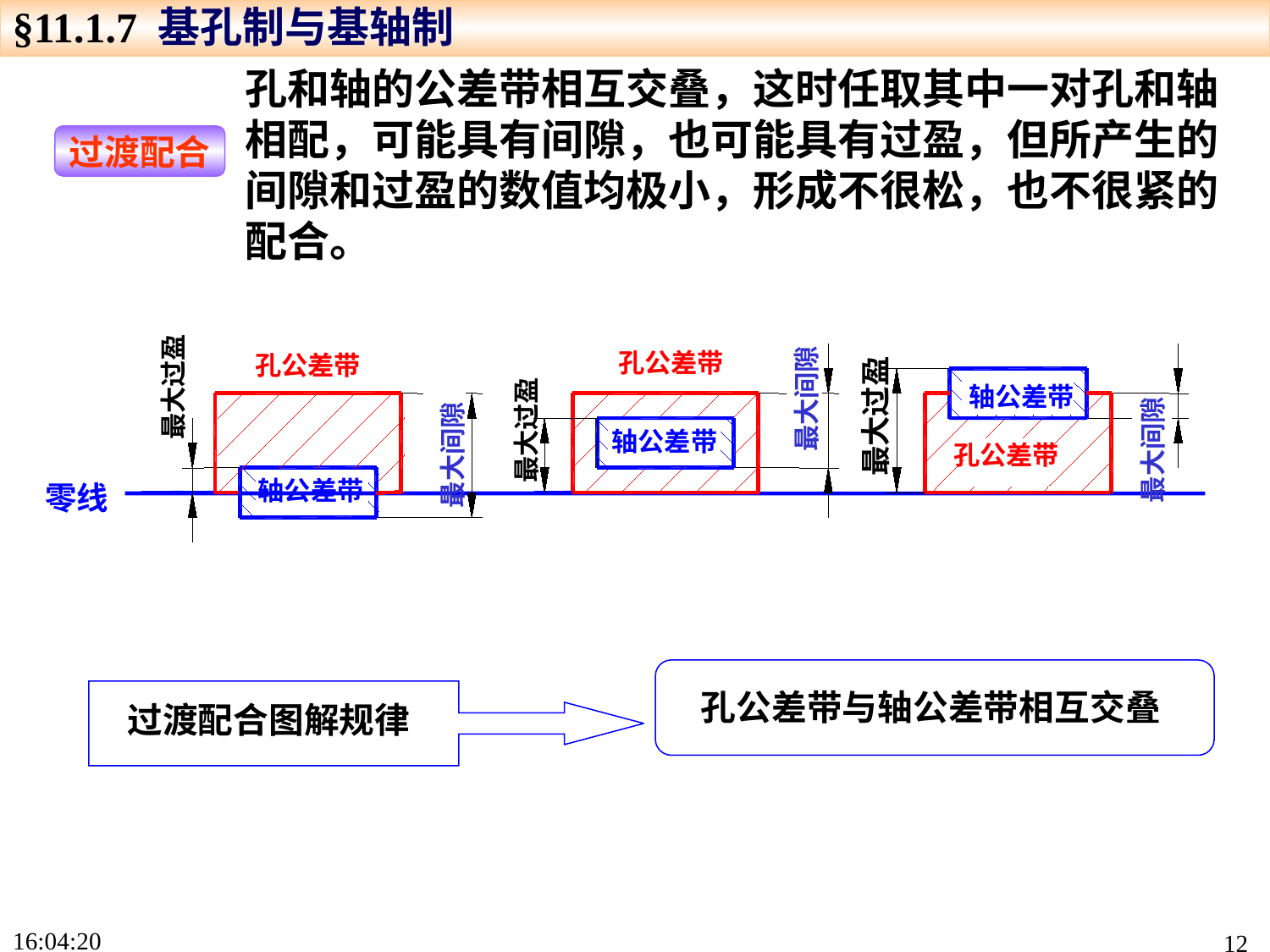

§11.1.7 基孔制与基轴制
孔和轴的公差带相互交叠，这时任取其中一对孔和轴相配，可能具有间隙，也可能具有过盈，但所产生的间隙和过盈的数值均极小，形成不很松，也不很紧的配合。
过渡配合
孔公差带
最大过盈

最大间隙

轴公差带

孔公差带

最大间隙

最大过盈

轴公差带

轴公差带

最大过盈

最大间隙
孔公差带

零线

孔公差带与轴公差带相互交叠

过渡配合图解规律
16:04:20
12